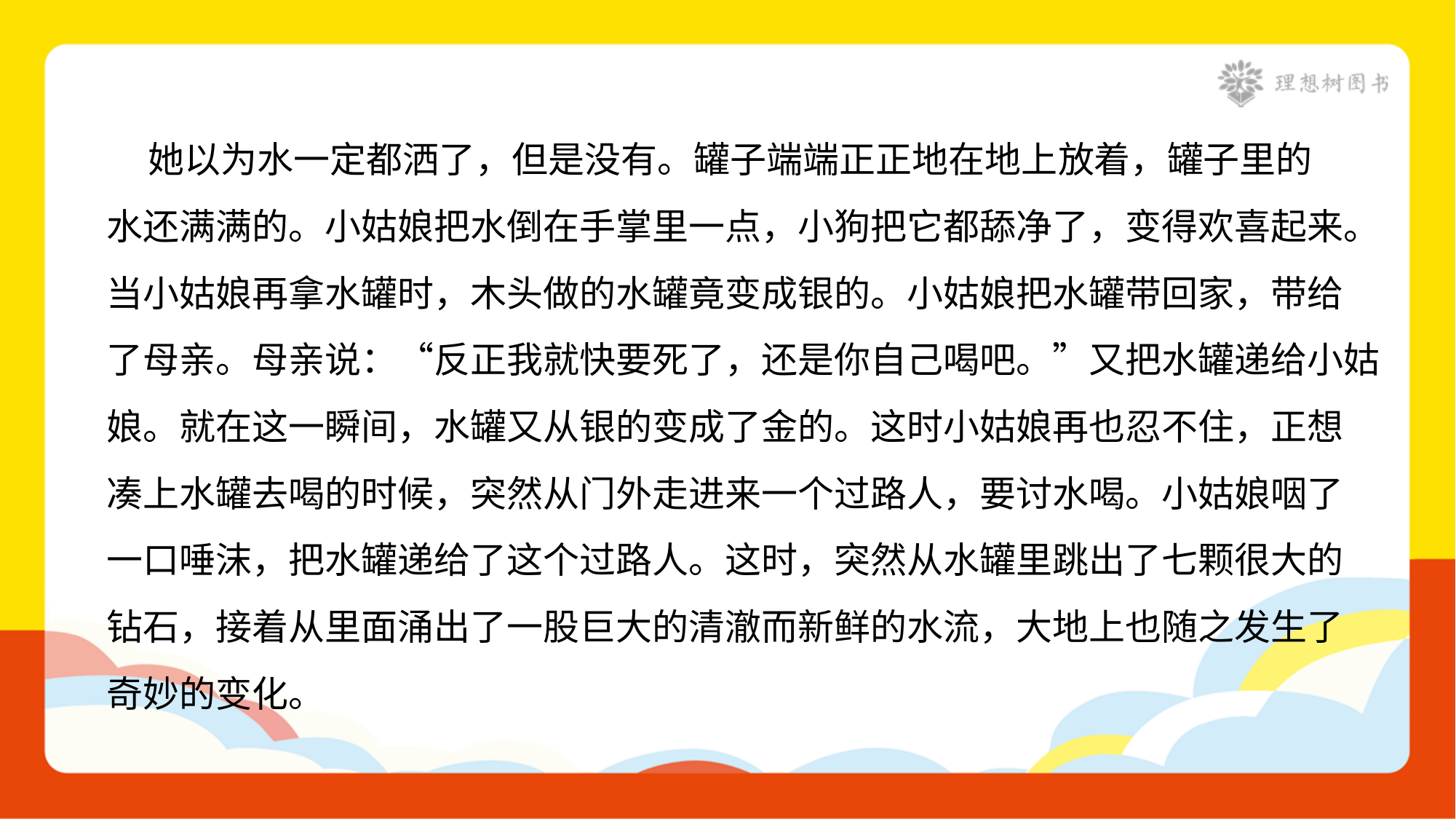

她以为水一定都洒了，但是没有。罐子端端正正地在地上放着，罐子里的
水还满满的。小姑娘把水倒在手掌里一点，小狗把它都舔净了，变得欢喜起来。
当小姑娘再拿水罐时，木头做的水罐竟变成银的。小姑娘把水罐带回家，带给
了母亲。母亲说：“反正我就快要死了，还是你自己喝吧。”又把水罐递给小姑
娘。就在这一瞬间，水罐又从银的变成了金的。这时小姑娘再也忍不住，正想
凑上水罐去喝的时候，突然从门外走进来一个过路人，要讨水喝。小姑娘咽了
一口唾沫，把水罐递给了这个过路人。这时，突然从水罐里跳出了七颗很大的
钻石，接着从里面涌出了一股巨大的清澈而新鲜的水流，大地上也随之发生了
奇妙的变化。